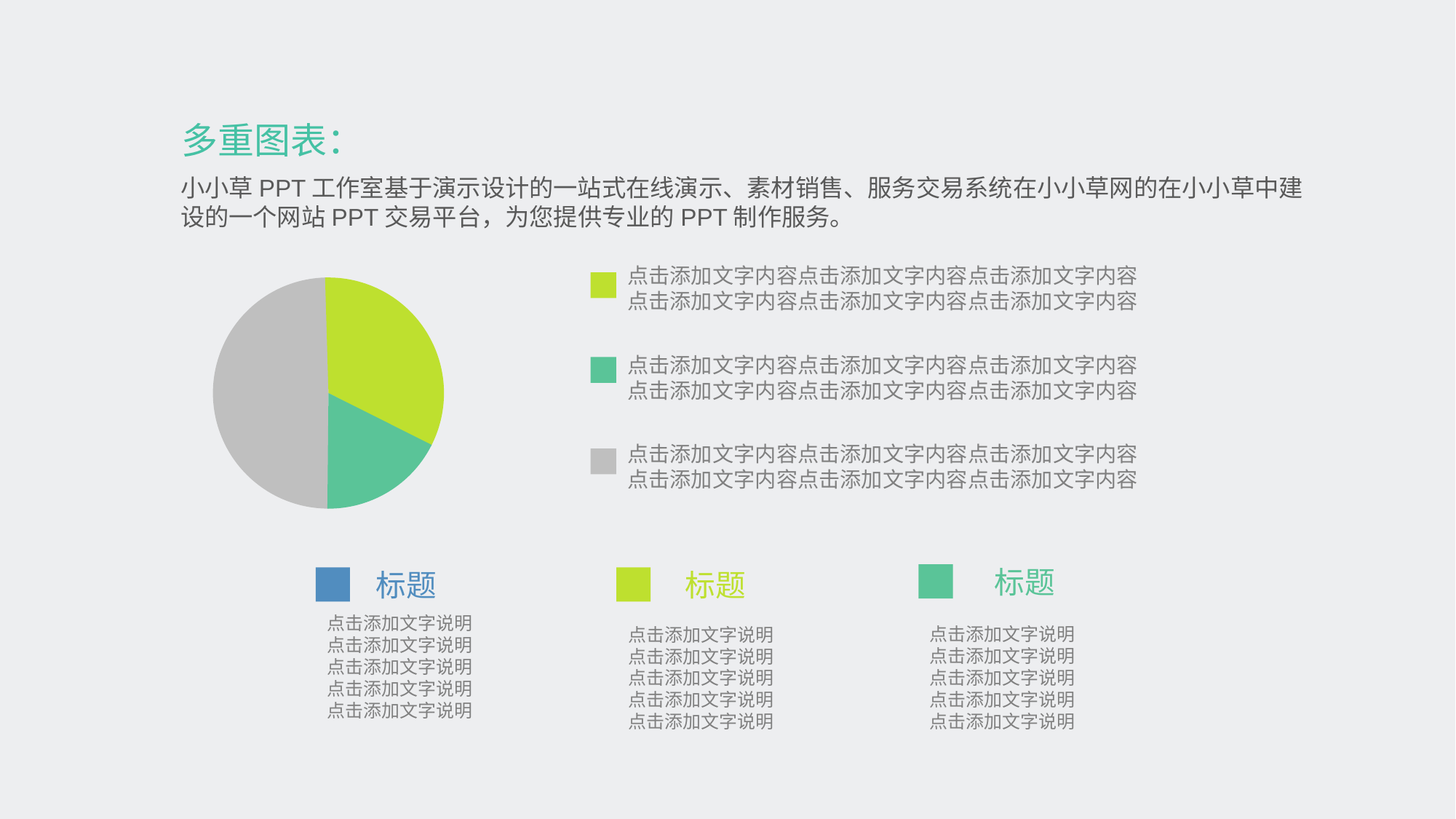

多重图表：
小小草PPT工作室基于演示设计的一站式在线演示、素材销售、服务交易系统在小小草网的在小小草中建设的一个网站PPT交易平台，为您提供专业的PPT制作服务。
点击添加文字内容点击添加文字内容点击添加文字内容
点击添加文字内容点击添加文字内容点击添加文字内容

点击添加文字内容点击添加文字内容点击添加文字内容
点击添加文字内容点击添加文字内容点击添加文字内容

点击添加文字内容点击添加文字内容点击添加文字内容
点击添加文字内容点击添加文字内容点击添加文字内容

标题
标题
标题

点击添加文字说明
点击添加文字说明
点击添加文字说明
点击添加文字说明
点击添加文字说明
点击添加文字说明
点击添加文字说明
点击添加文字说明
点击添加文字说明
点击添加文字说明
点击添加文字说明
点击添加文字说明
点击添加文字说明
点击添加文字说明
点击添加文字说明